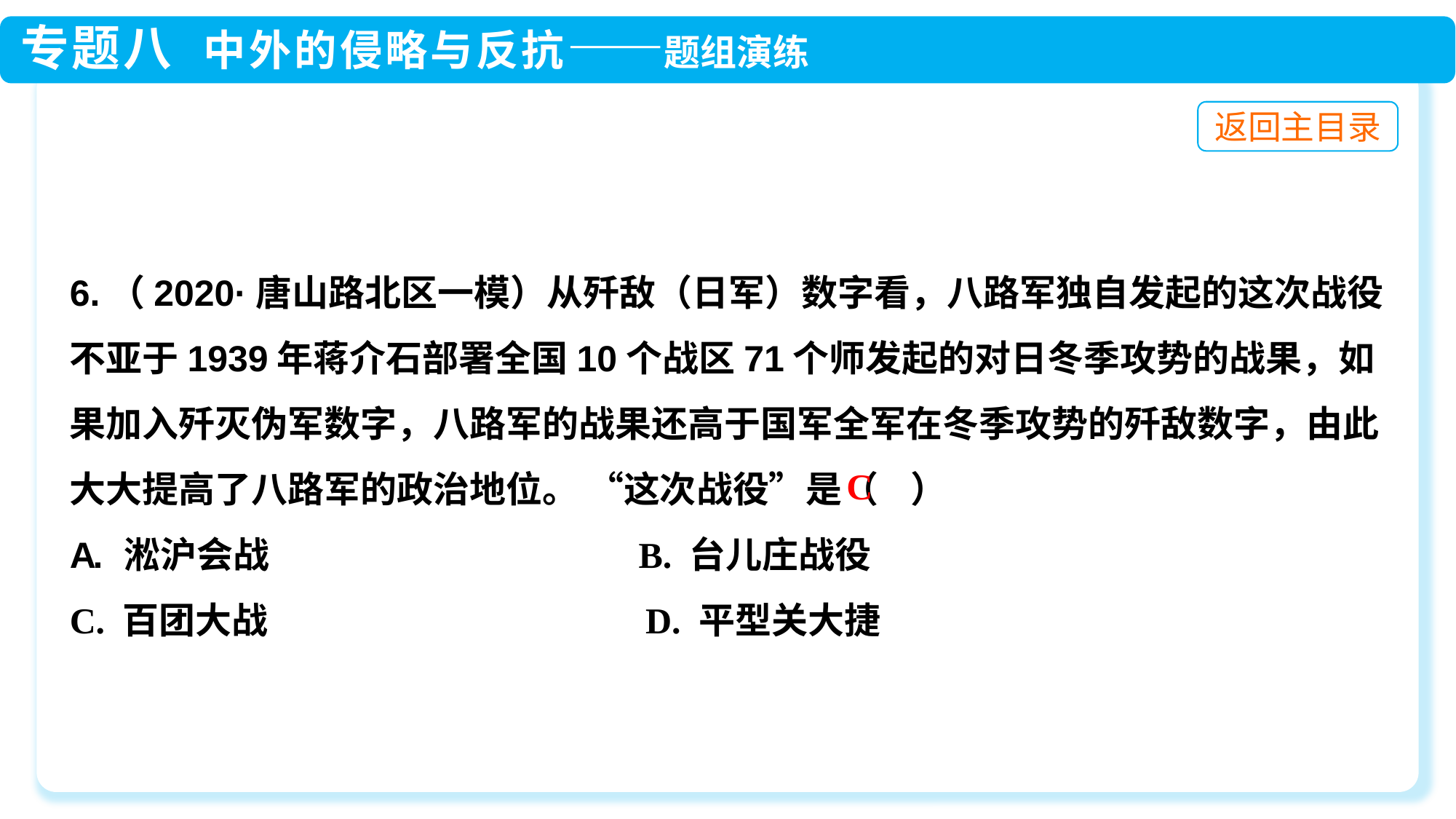

6.（2020·唐山路北区一模）从歼敌（日军）数字看，八路军独自发起的这次战役不亚于1939年蒋介石部署全国10个战区71个师发起的对日冬季攻势的战果，如果加入歼灭伪军数字，八路军的战果还高于国军全军在冬季攻势的歼敌数字，由此大大提高了八路军的政治地位。 “这次战役”是（    ）
淞沪会战                                            B. 台儿庄战役
C. 百团大战                                             D. 平型关大捷
C